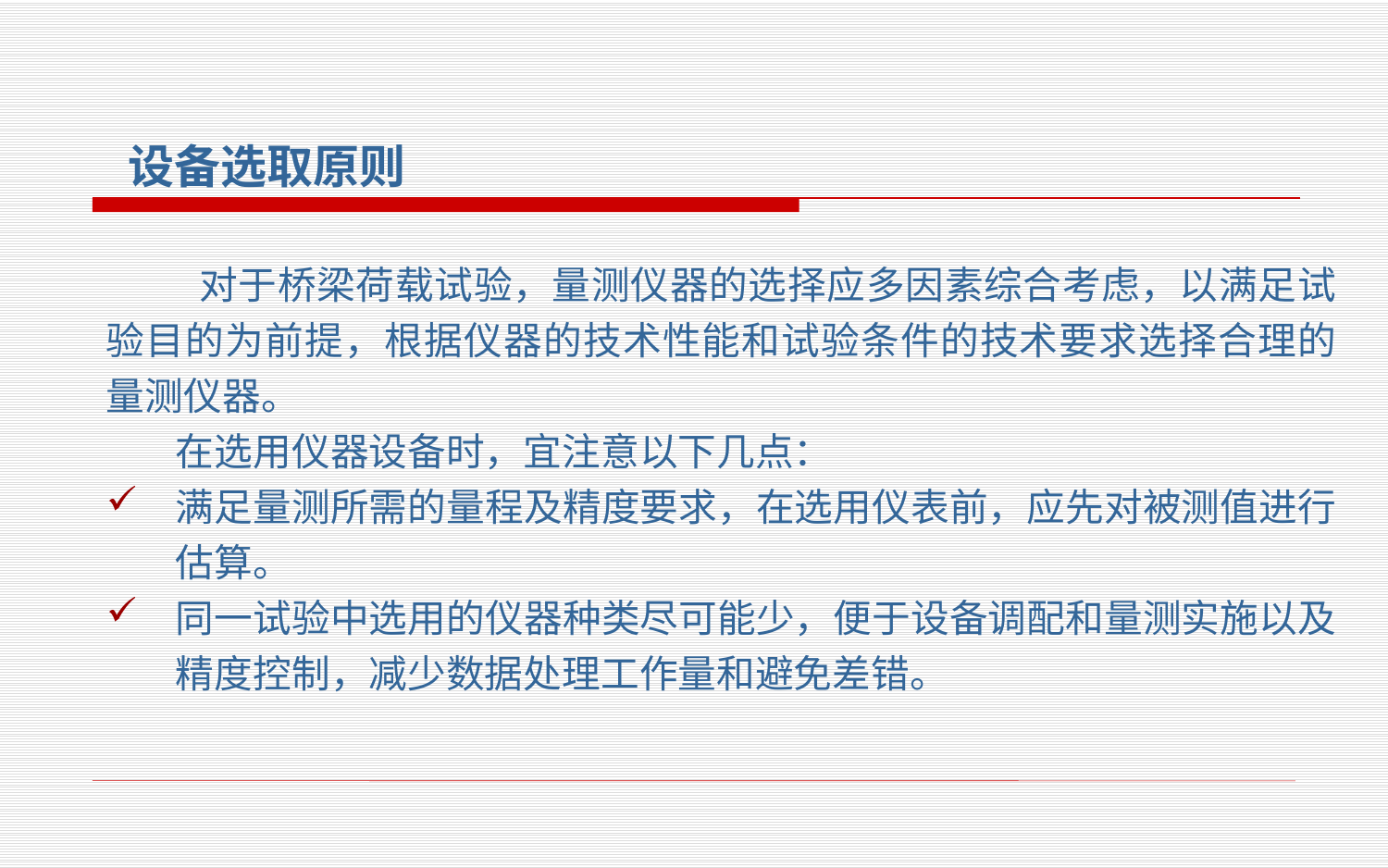

设备选取原则
对于桥梁荷载试验，量测仪器的选择应多因素综合考虑，以满足试验目的为前提，根据仪器的技术性能和试验条件的技术要求选择合理的量测仪器。
在选用仪器设备时，宜注意以下几点：
满足量测所需的量程及精度要求，在选用仪表前，应先对被测值进行估算。
同一试验中选用的仪器种类尽可能少，便于设备调配和量测实施以及精度控制，减少数据处理工作量和避免差错。